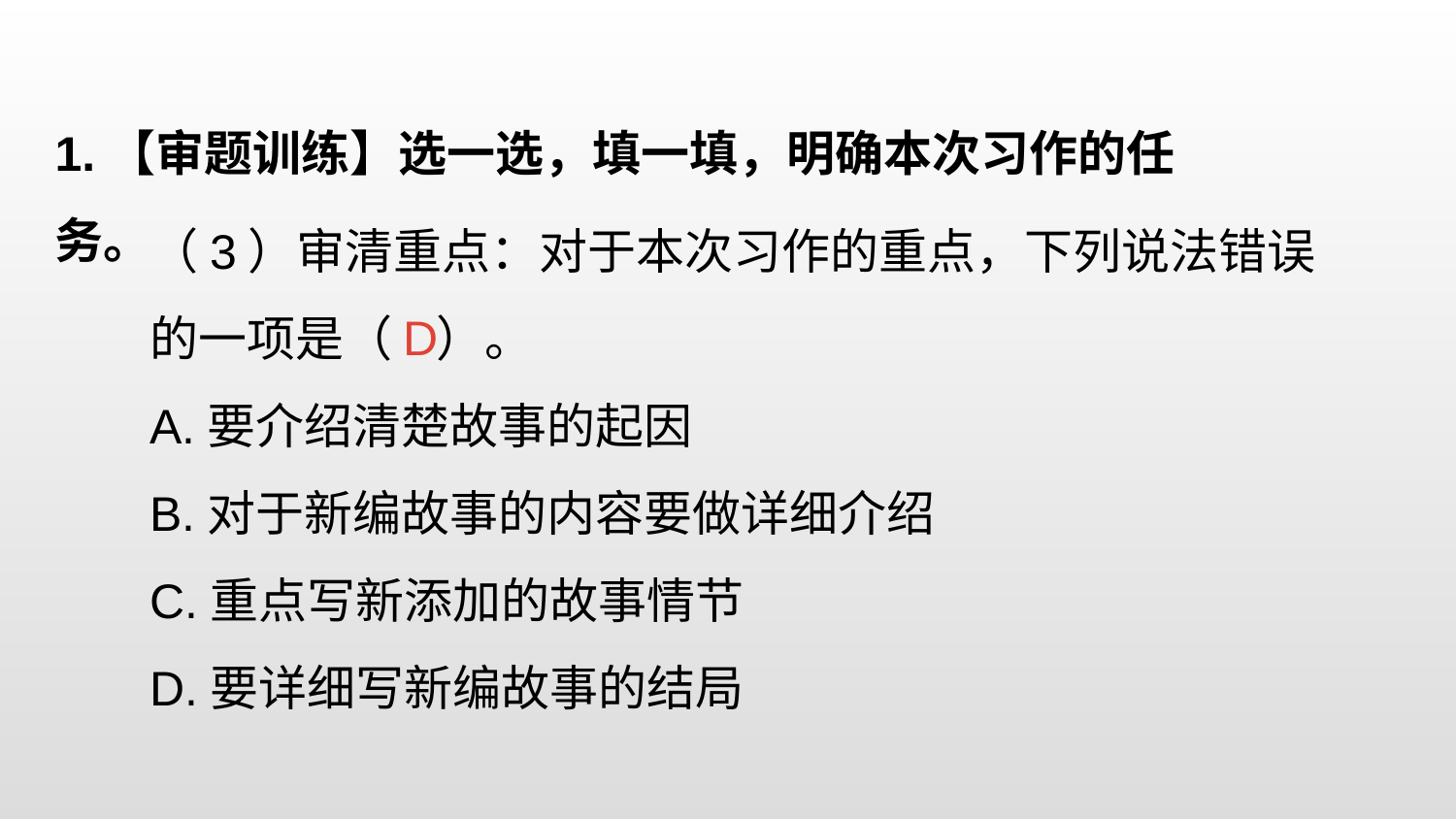

1.【审题训练】选一选，填一填，明确本次习作的任务。
（3）审清重点：对于本次习作的重点，下列说法错误的一项是（    ）。
A.要介绍清楚故事的起因
B.对于新编故事的内容要做详细介绍
C.重点写新添加的故事情节
D.要详细写新编故事的结局
D